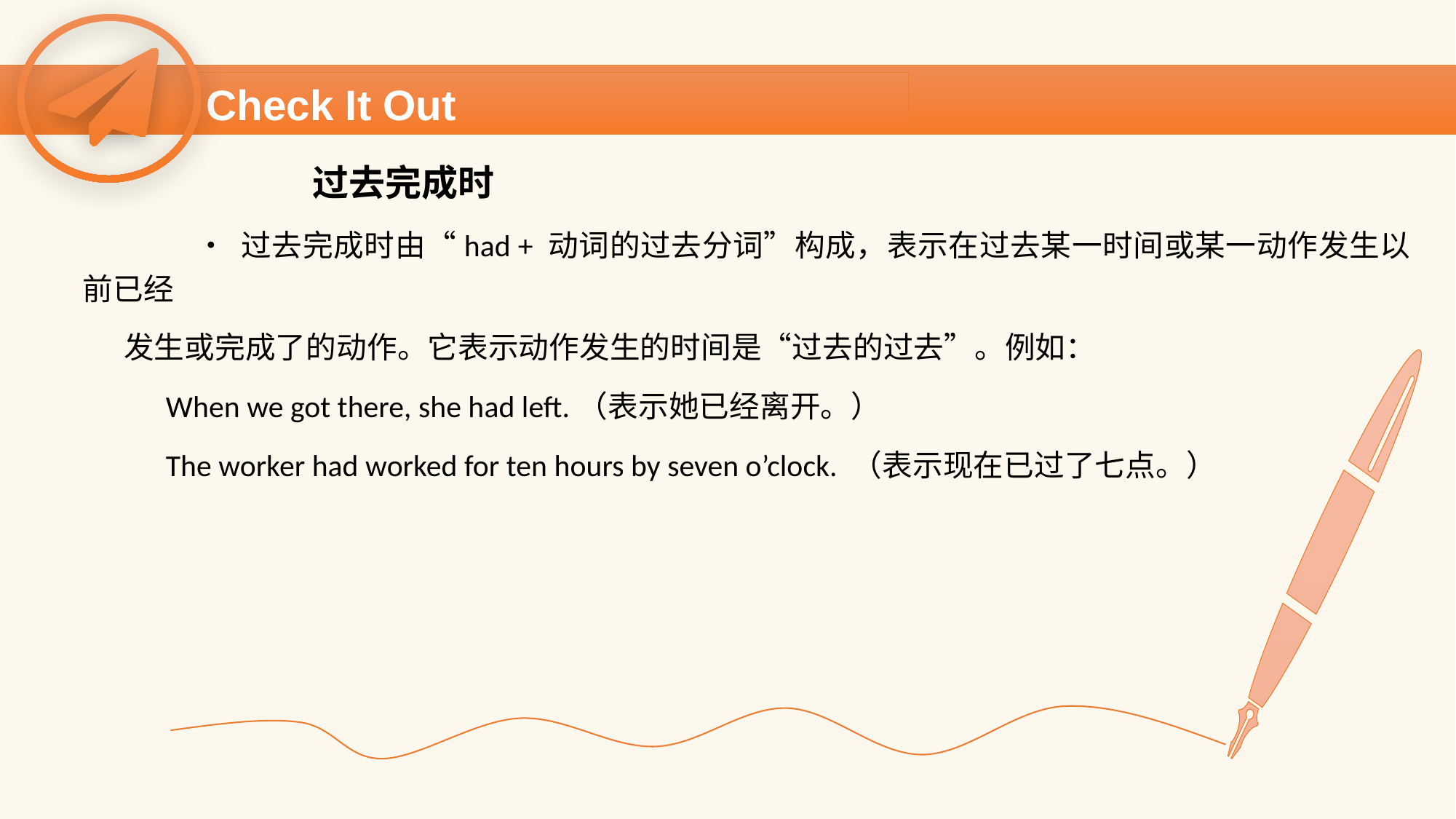

Check It Out
                           过去完成时
                • 过去完成时由“had + 动词的过去分词”构成，表示在过去某一时间或某一动作发生以前已经
     发生或完成了的动作。它表示动作发生的时间是“过去的过去”。例如：
            When we got there, she had left.（表示她已经离开。）
            The worker had worked for ten hours by seven o’clock. （表示现在已过了七点。）